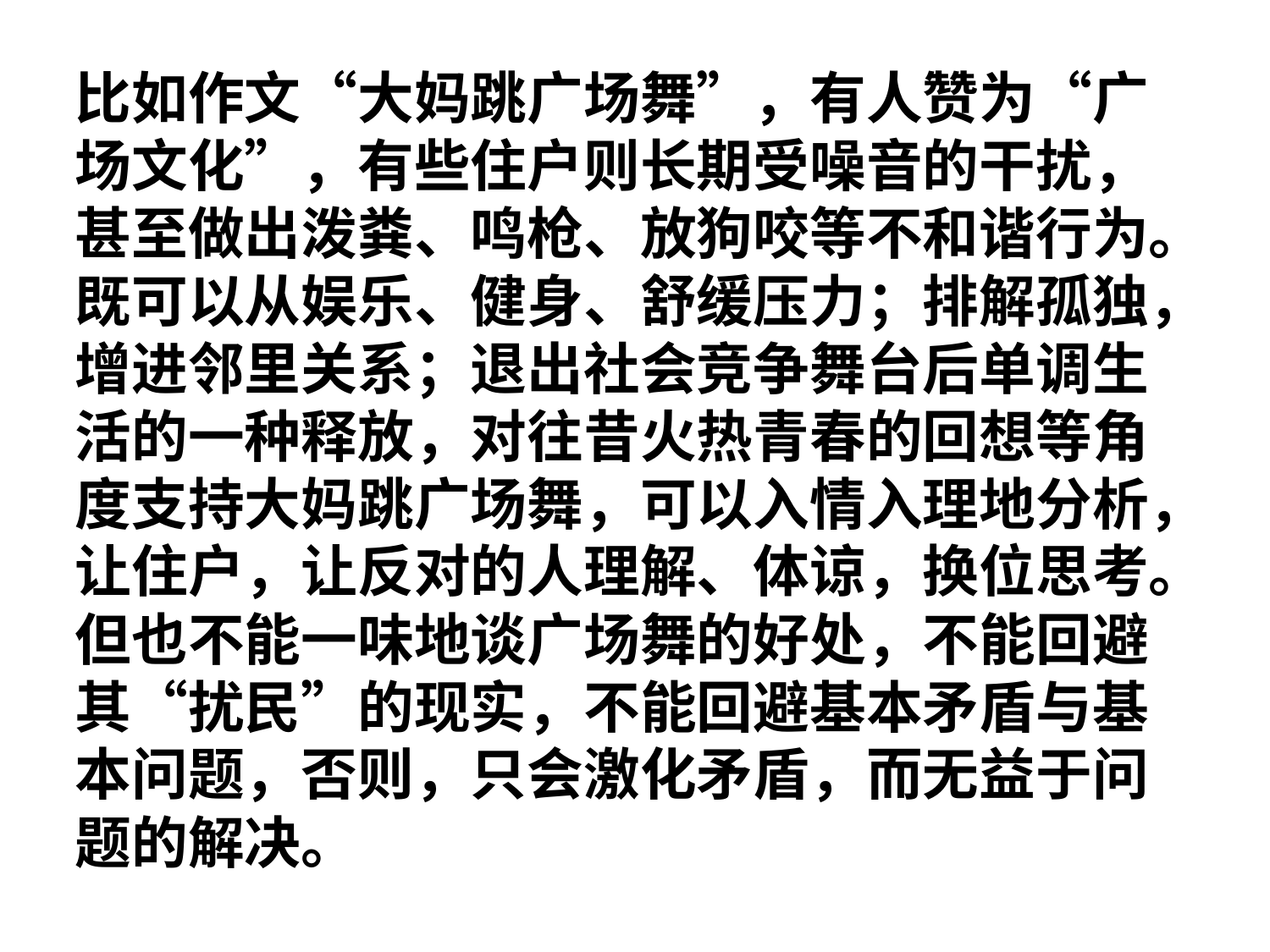

比如作文“大妈跳广场舞”，有人赞为“广场文化”，有些住户则长期受噪音的干扰，甚至做出泼粪、鸣枪、放狗咬等不和谐行为。既可以从娱乐、健身、舒缓压力；排解孤独，增进邻里关系；退出社会竞争舞台后单调生活的一种释放，对往昔火热青春的回想等角度支持大妈跳广场舞，可以入情入理地分析，让住户，让反对的人理解、体谅，换位思考。但也不能一味地谈广场舞的好处，不能回避其“扰民”的现实，不能回避基本矛盾与基本问题，否则，只会激化矛盾，而无益于问题的解决。